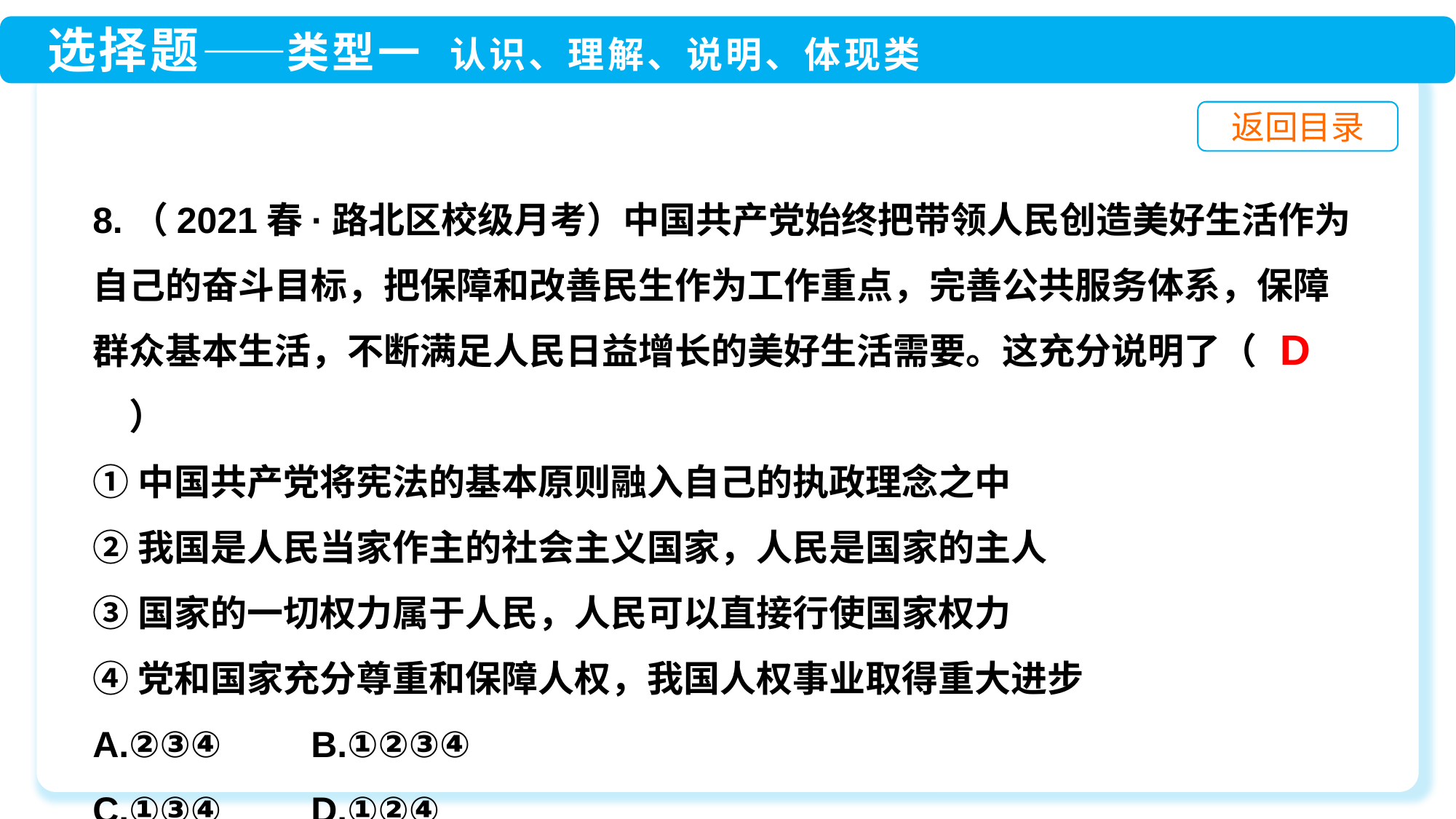

8.（2021春·路北区校级月考）中国共产党始终把带领人民创造美好生活作为自己的奋斗目标，把保障和改善民生作为工作重点，完善公共服务体系，保障群众基本生活，不断满足人民日益增长的美好生活需要。这充分说明了（　　）
①中国共产党将宪法的基本原则融入自己的执政理念之中
②我国是人民当家作主的社会主义国家，人民是国家的主人
③国家的一切权力属于人民，人民可以直接行使国家权力
④党和国家充分尊重和保障人权，我国人权事业取得重大进步
A.②③④	B.①②③④
C.①③④	D.①②④
D